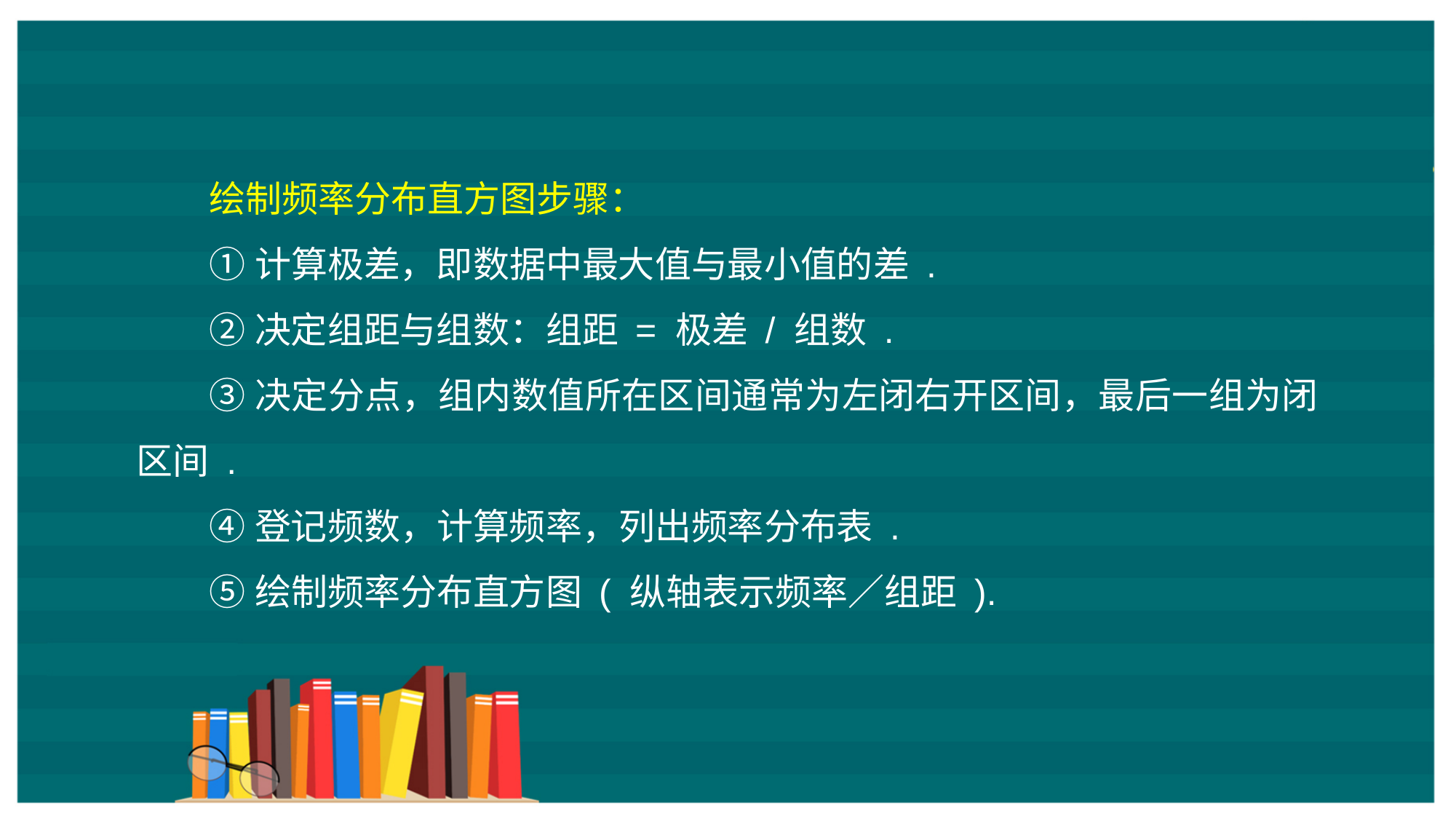

绘制频率分布直方图步骤：
①计算极差，即数据中最大值与最小值的差 .
②决定组距与组数：组距 = 极差 / 组数 .
③决定分点，组内数值所在区间通常为左闭右开区间，最后一组为闭区间 .
④登记频数，计算频率，列出频率分布表 .
⑤绘制频率分布直方图 ( 纵轴表示频率／组距 ).